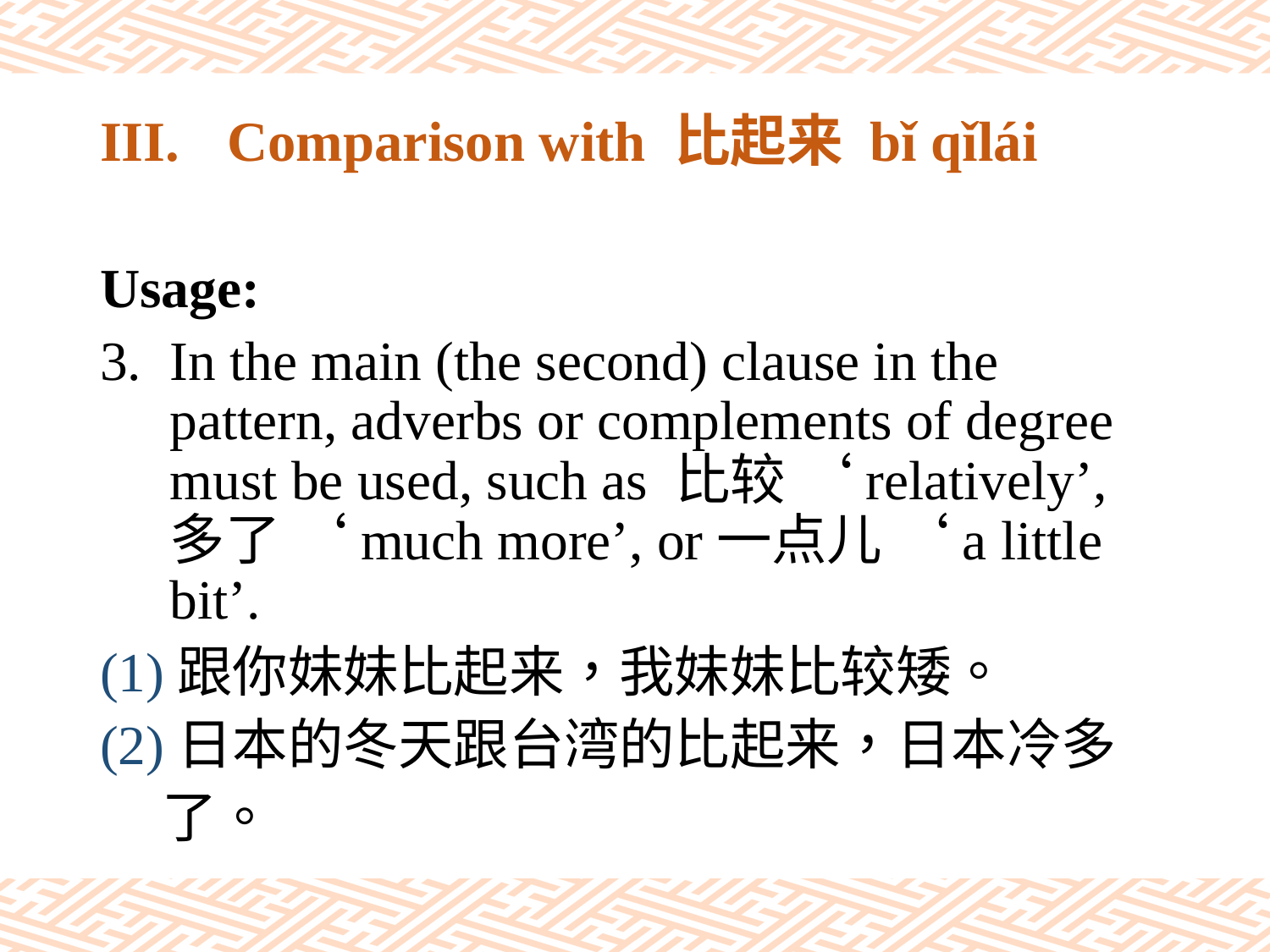

# III.	Comparison with 比起来 bǐ qǐlái
Usage:
In the main (the second) clause in the pattern, adverbs or complements of degree must be used, such as 比较 ‘relatively’, 多了 ‘much more’, or一点儿 ‘a little bit’.
(1)跟你妹妹比起来，我妹妹比较矮。
(2)日本的冬天跟台湾的比起来，日本冷多
    了。